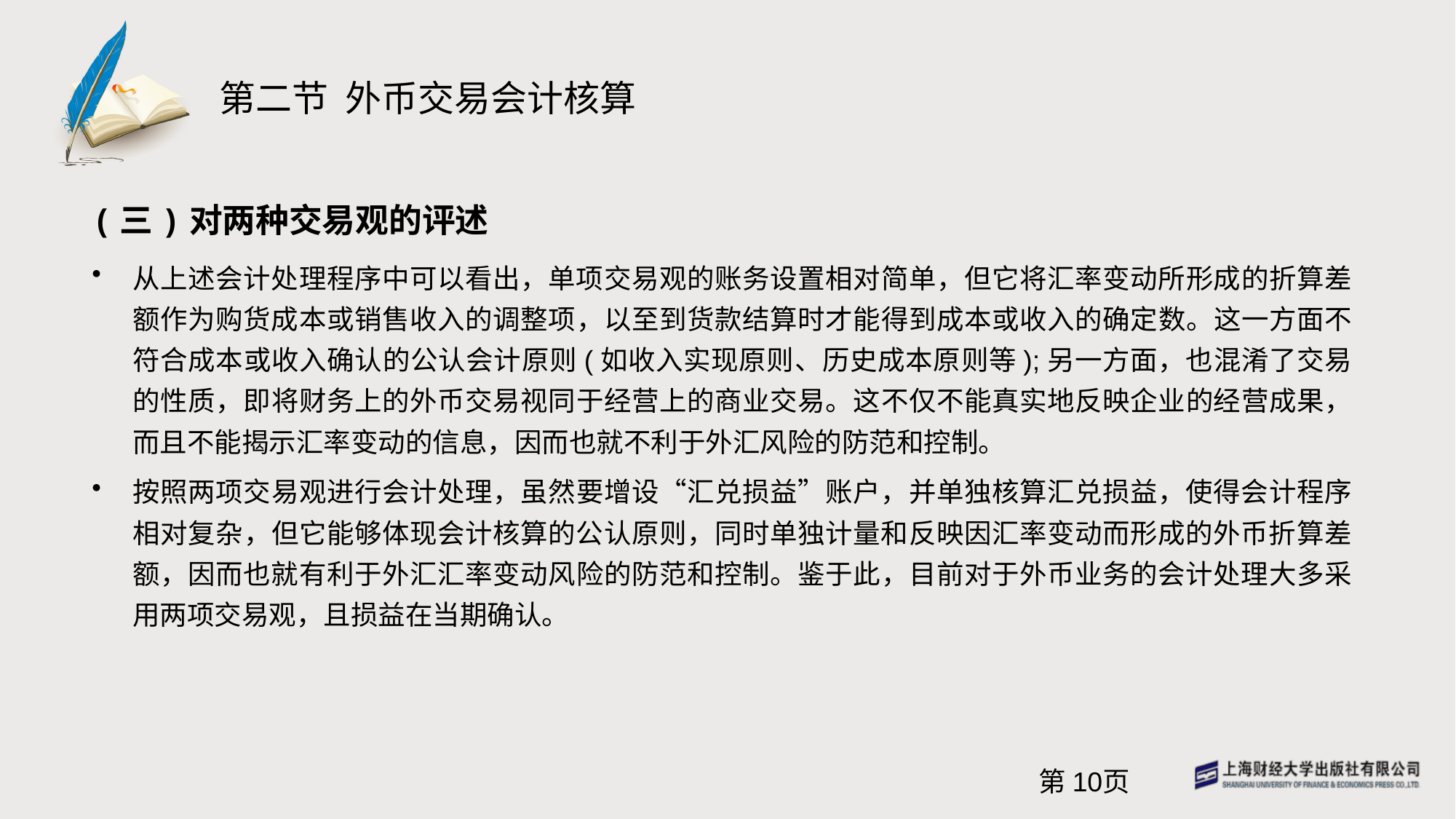

# 第二节  外币交易会计核算
(三)对两种交易观的评述
从上述会计处理程序中可以看出，单项交易观的账务设置相对简单，但它将汇率变动所形成的折算差额作为购货成本或销售收入的调整项，以至到货款结算时才能得到成本或收入的确定数。这一方面不符合成本或收入确认的公认会计原则(如收入实现原则、历史成本原则等);另一方面，也混淆了交易的性质，即将财务上的外币交易视同于经营上的商业交易。这不仅不能真实地反映企业的经营成果，而且不能揭示汇率变动的信息，因而也就不利于外汇风险的防范和控制。
按照两项交易观进行会计处理，虽然要增设“汇兑损益”账户，并单独核算汇兑损益，使得会计程序相对复杂，但它能够体现会计核算的公认原则，同时单独计量和反映因汇率变动而形成的外币折算差额，因而也就有利于外汇汇率变动风险的防范和控制。鉴于此，目前对于外币业务的会计处理大多采用两项交易观，且损益在当期确认。

10